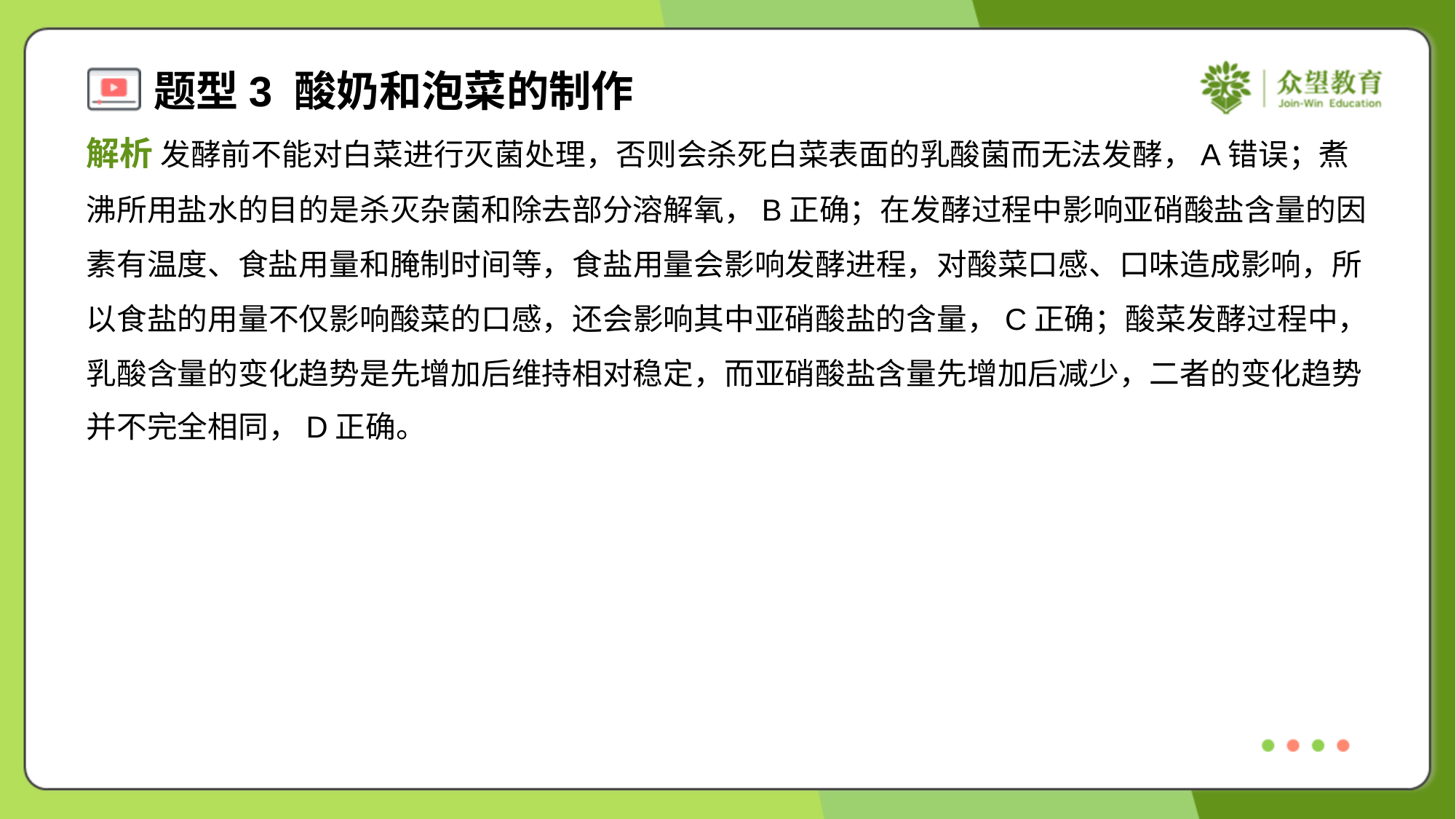

解析 发酵前不能对白菜进行灭菌处理，否则会杀死白菜表面的乳酸菌而无法发酵，A错误；煮
沸所用盐水的目的是杀灭杂菌和除去部分溶解氧，B正确；在发酵过程中影响亚硝酸盐含量的因
素有温度、食盐用量和腌制时间等，食盐用量会影响发酵进程，对酸菜口感、口味造成影响，所
以食盐的用量不仅影响酸菜的口感，还会影响其中亚硝酸盐的含量，C正确；酸菜发酵过程中，
乳酸含量的变化趋势是先增加后维持相对稳定，而亚硝酸盐含量先增加后减少，二者的变化趋势
并不完全相同，D正确。